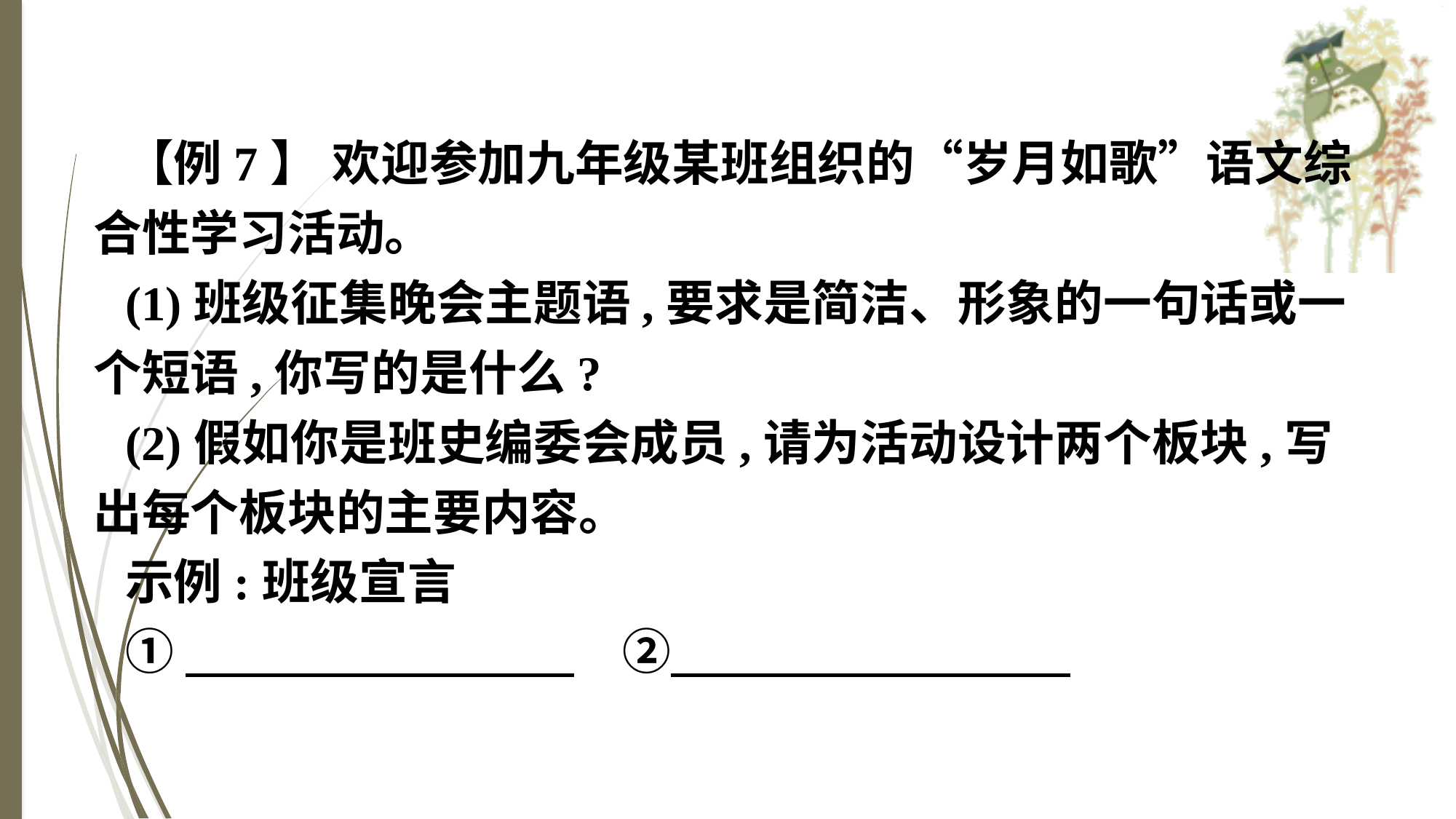

【例7】 欢迎参加九年级某班组织的“岁月如歌”语文综合性学习活动。
(1)班级征集晚会主题语,要求是简洁、形象的一句话或一个短语,你写的是什么?
(2)假如你是班史编委会成员,请为活动设计两个板块,写出每个板块的主要内容。
示例:班级宣言
①　　　　　　　　　②